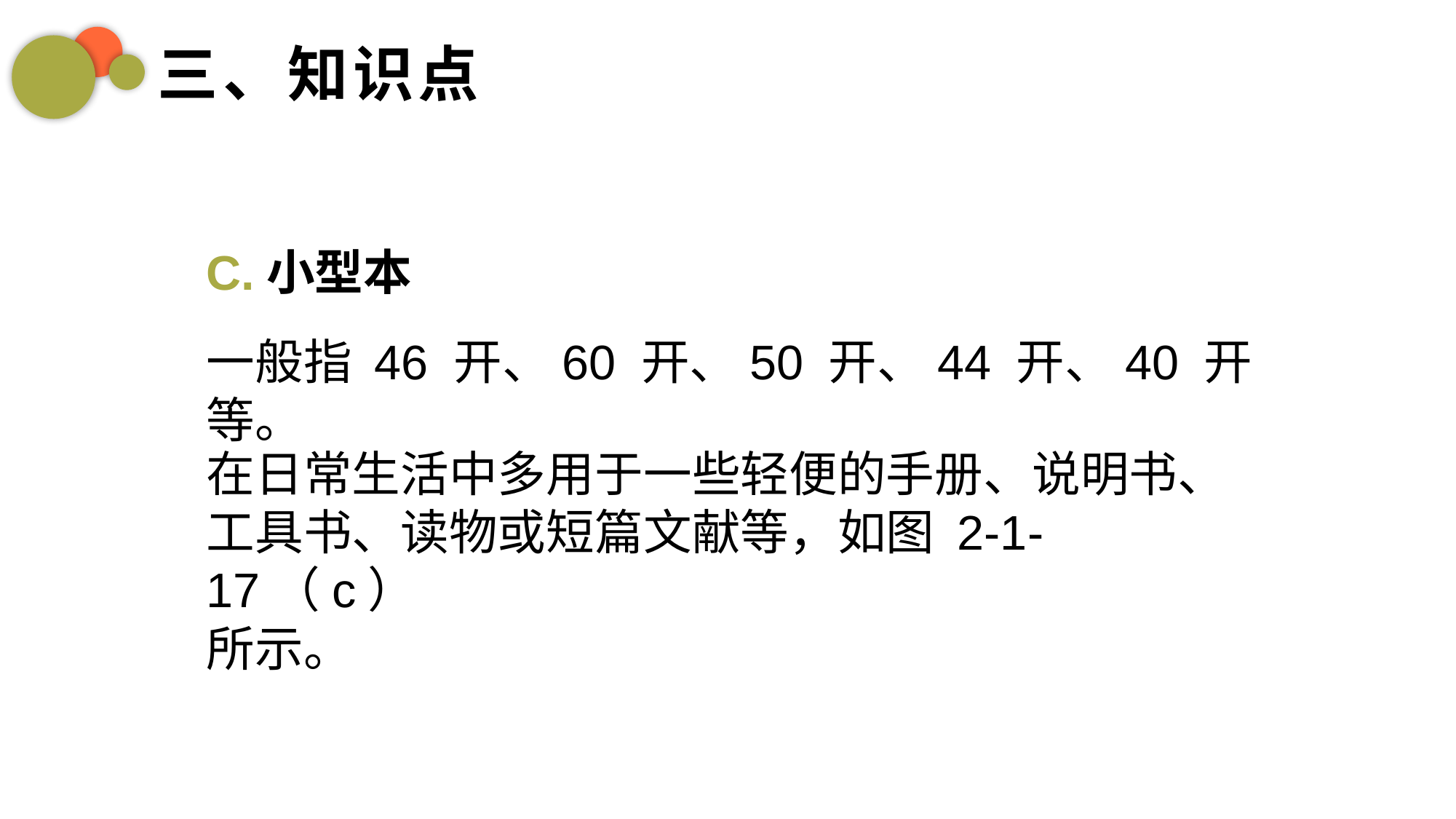

三、知识点
C.小型本
一般指 46 开、60 开、50 开、44 开、40 开等。
在日常生活中多用于一些轻便的手册、说明书、工具书、读物或短篇文献等，如图 2-1-17（c）
所示。